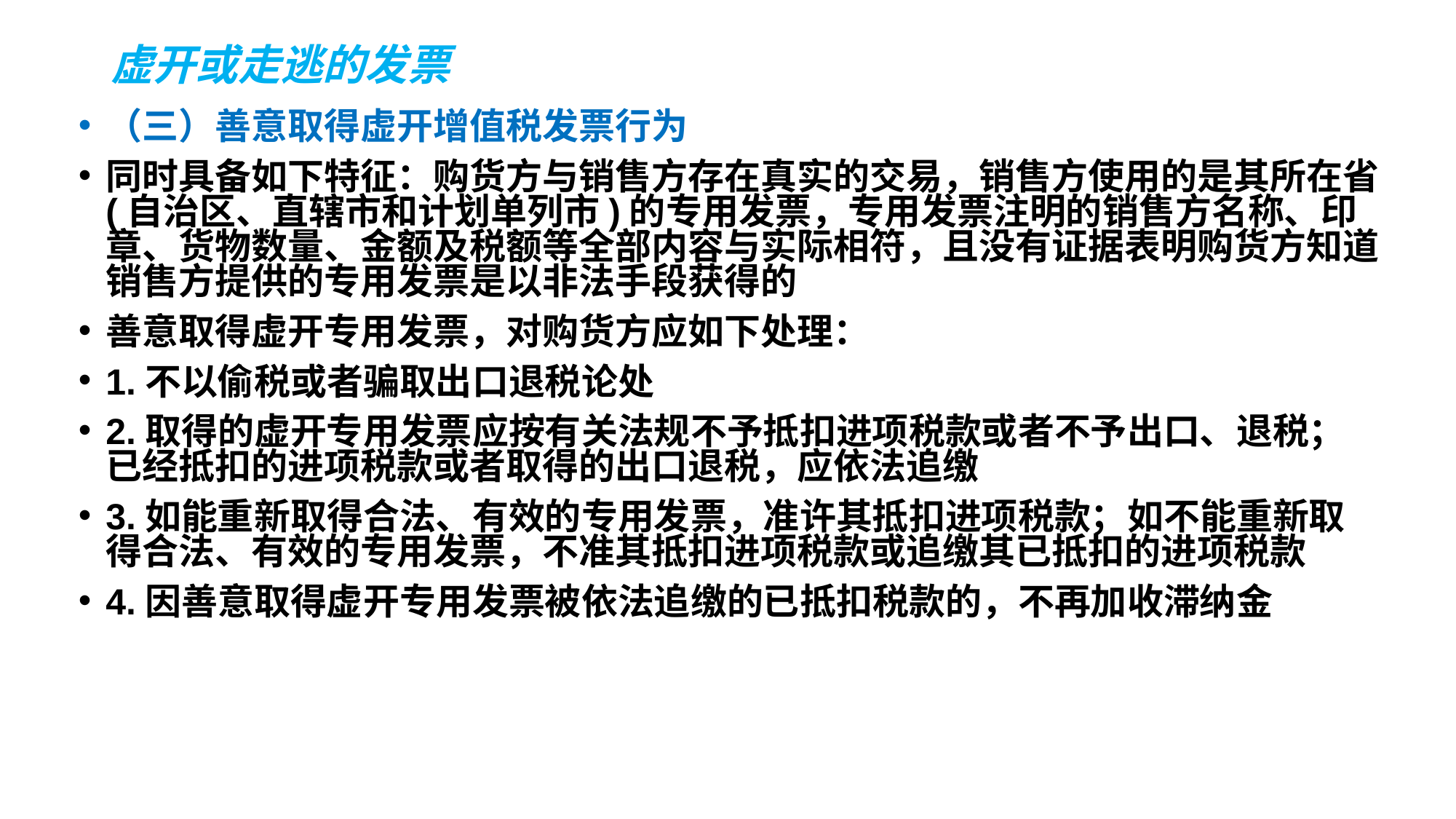

# 虚开或走逃的发票
（三）善意取得虚开增值税发票行为
同时具备如下特征：购货方与销售方存在真实的交易，销售方使用的是其所在省(自治区、直辖市和计划单列市)的专用发票，专用发票注明的销售方名称、印章、货物数量、金额及税额等全部内容与实际相符，且没有证据表明购货方知道销售方提供的专用发票是以非法手段获得的
善意取得虚开专用发票，对购货方应如下处理：
1.不以偷税或者骗取出口退税论处
2.取得的虚开专用发票应按有关法规不予抵扣进项税款或者不予出口、退税；已经抵扣的进项税款或者取得的出口退税，应依法追缴
3.如能重新取得合法、有效的专用发票，准许其抵扣进项税款；如不能重新取得合法、有效的专用发票，不准其抵扣进项税款或追缴其已抵扣的进项税款
4.因善意取得虚开专用发票被依法追缴的已抵扣税款的，不再加收滞纳金